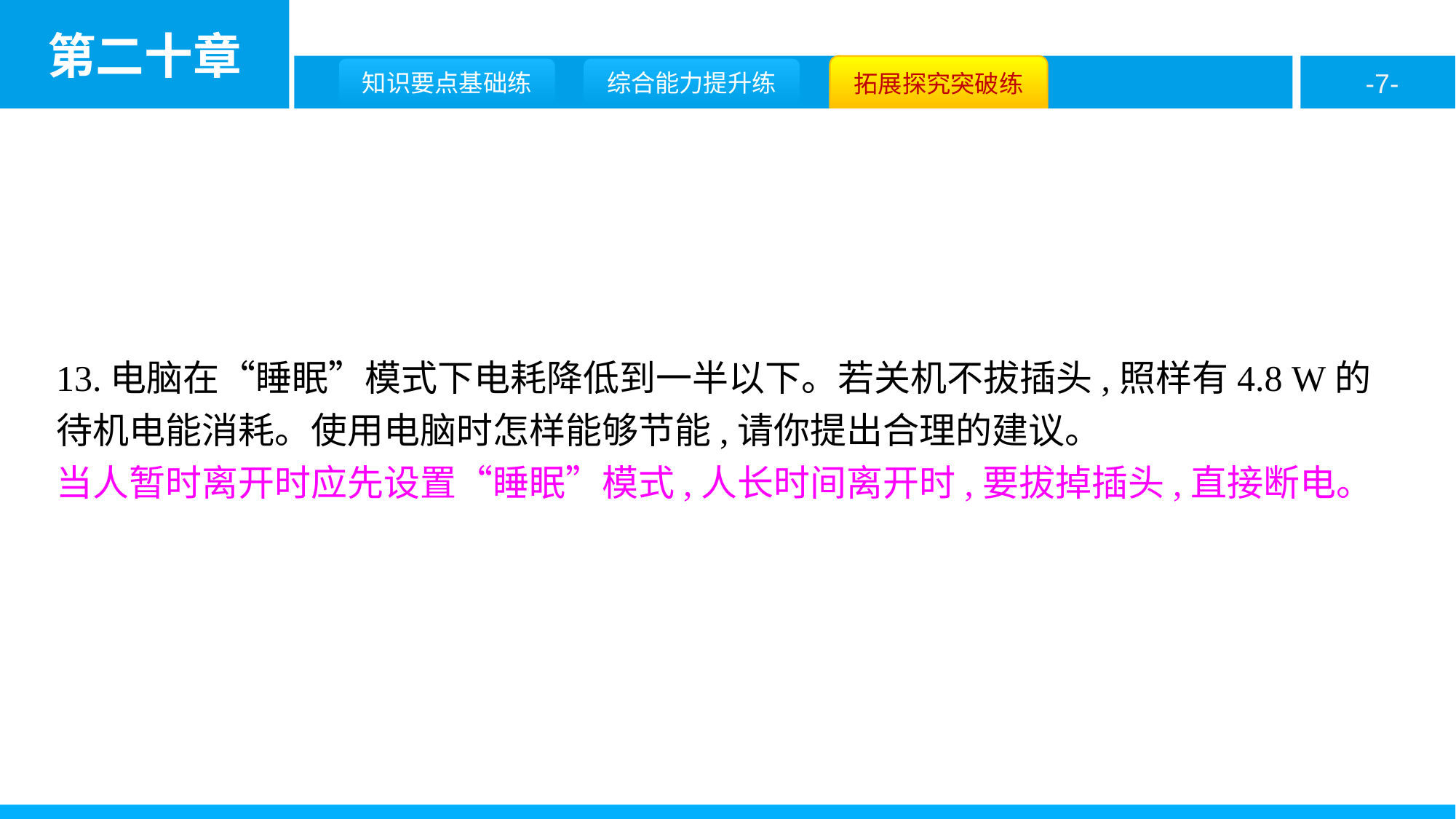

13.电脑在“睡眠”模式下电耗降低到一半以下。若关机不拔插头,照样有4.8 W的待机电能消耗。使用电脑时怎样能够节能,请你提出合理的建议。
当人暂时离开时应先设置“睡眠”模式,人长时间离开时,要拔掉插头,直接断电。